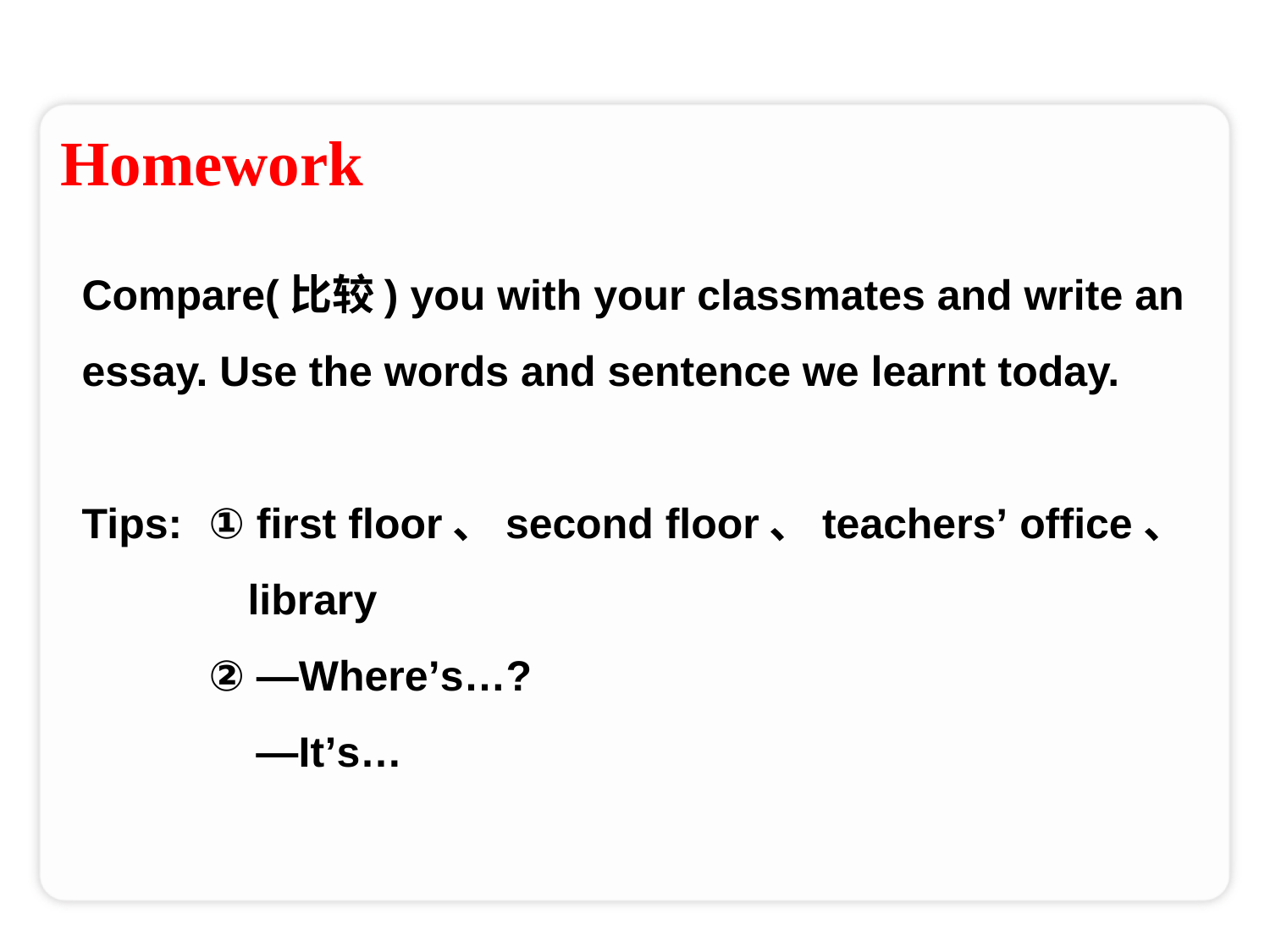

Homework
Compare(比较) you with your classmates and write an essay. Use the words and sentence we learnt today.

Tips: 	① first floor、second floor、teachers’ office、		   library
	② —Where’s…?
	    —It’s…